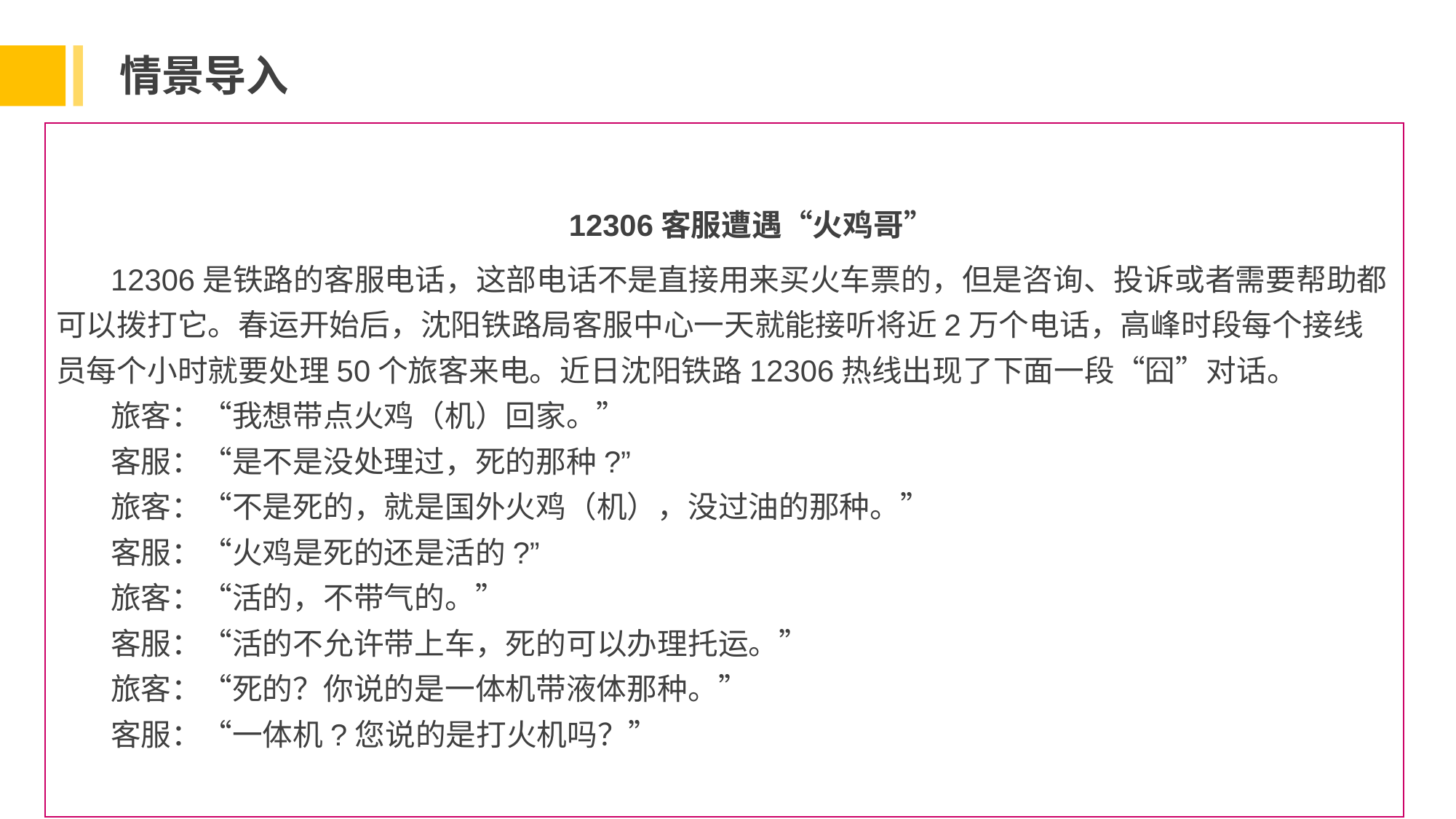

情景导入

12306客服遭遇“火鸡哥”
12306是铁路的客服电话，这部电话不是直接用来买火车票的，但是咨询、投诉或者需要帮助都可以拨打它。春运开始后，沈阳铁路局客服中心一天就能接听将近2万个电话，高峰时段每个接线员每个小时就要处理50个旅客来电。近日沈阳铁路12306热线出现了下面一段“囧”对话。
旅客：“我想带点火鸡（机）回家。”
客服：“是不是没处理过，死的那种?”
旅客：“不是死的，就是国外火鸡（机），没过油的那种。”
客服：“火鸡是死的还是活的?”
旅客：“活的，不带气的。”
客服：“活的不允许带上车，死的可以办理托运。”
旅客：“死的？你说的是一体机带液体那种。”
客服：“一体机?您说的是打火机吗？”